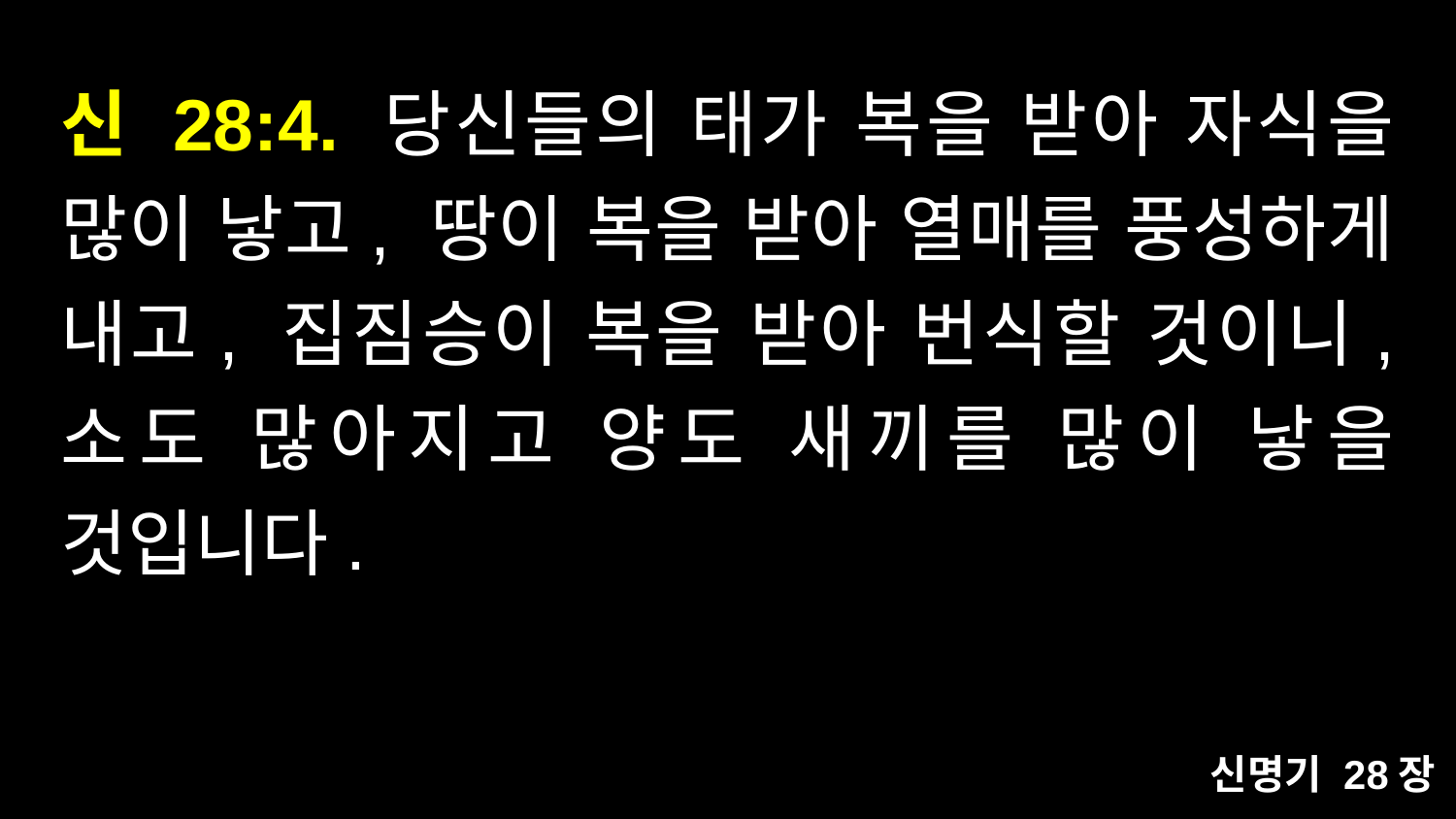

# 신 28:4. 당신들의 태가 복을 받아 자식을 많이 낳고, 땅이 복을 받아 열매를 풍성하게 내고, 집짐승이 복을 받아 번식할 것이니, 소도 많아지고 양도 새끼를 많이 낳을 것입니다.
신명기 28장